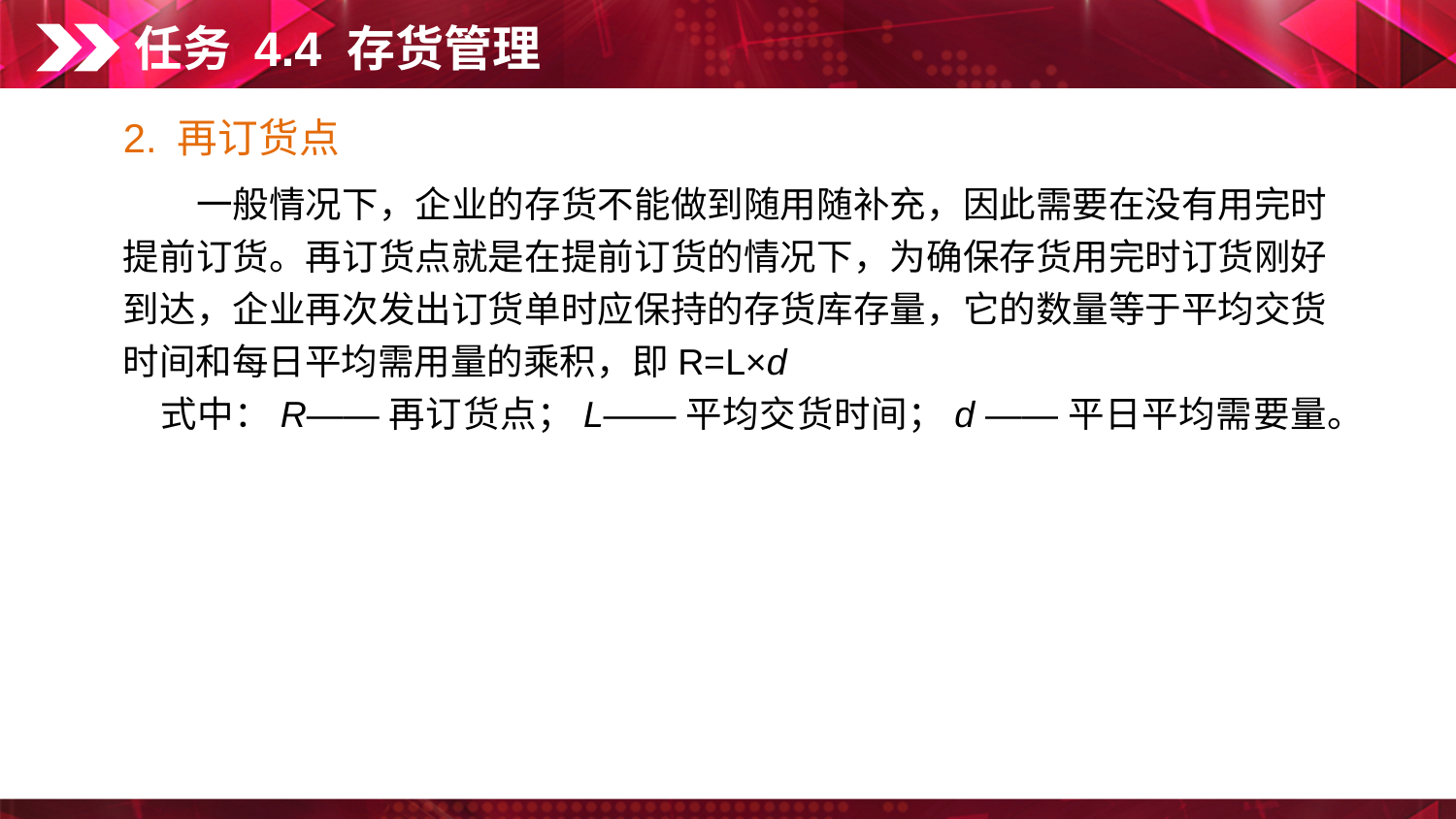

任务 4.4 存货管理

2. 再订货点
　　一般情况下，企业的存货不能做到随用随补充，因此需要在没有用完时提前订货。再订货点就是在提前订货的情况下，为确保存货用完时订货刚好到达，企业再次发出订货单时应保持的存货库存量，它的数量等于平均交货时间和每日平均需用量的乘积，即R=L×d
　式中：R——再订货点；L——平均交货时间；d ——平日平均需要量。